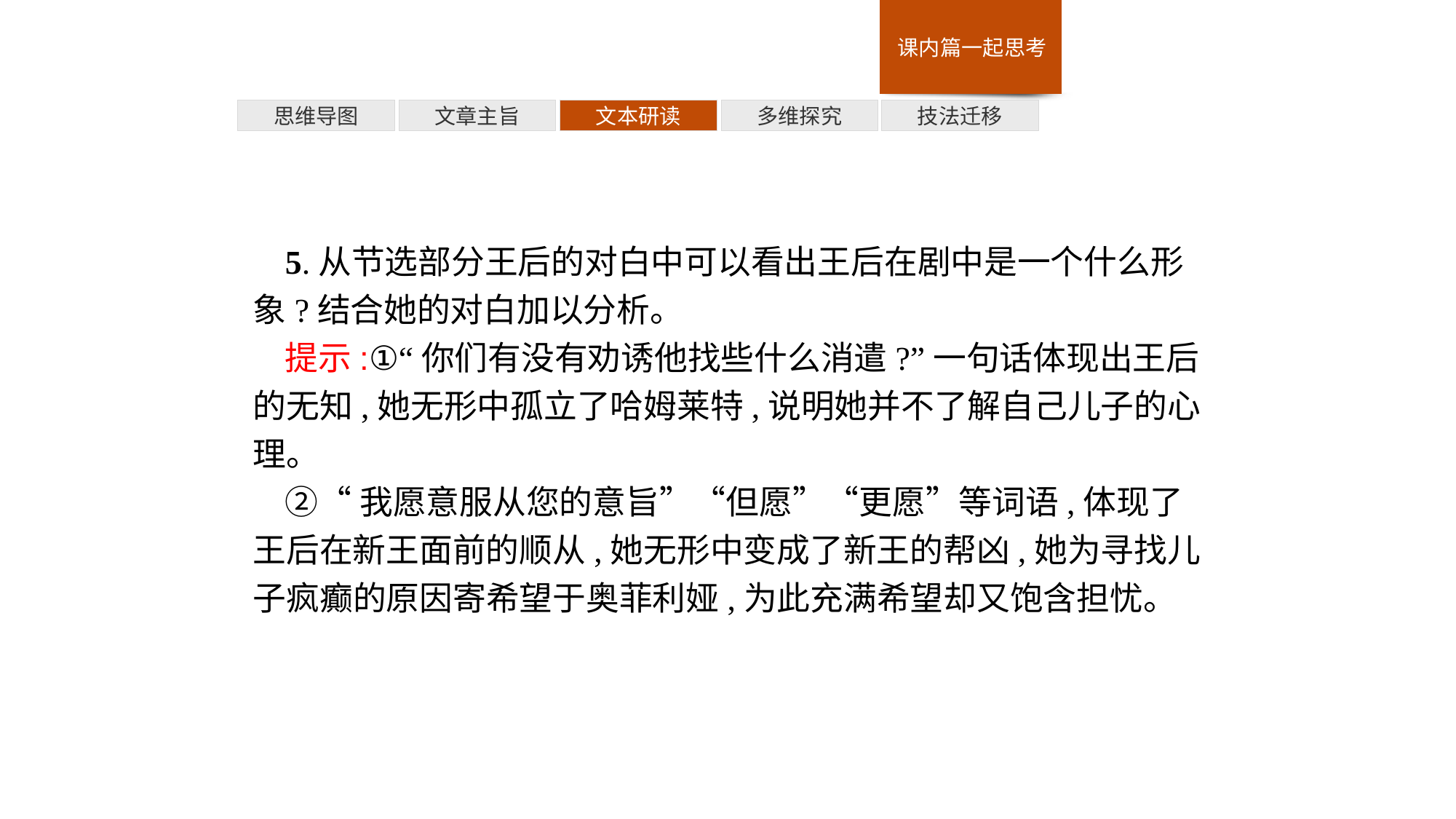

多维探究
思维导图
文章主旨
文本研读
技法迁移
5.从节选部分王后的对白中可以看出王后在剧中是一个什么形象?结合她的对白加以分析。
提示:①“你们有没有劝诱他找些什么消遣?”一句话体现出王后的无知,她无形中孤立了哈姆莱特,说明她并不了解自己儿子的心理。
②“我愿意服从您的意旨”“但愿”“更愿”等词语,体现了王后在新王面前的顺从,她无形中变成了新王的帮凶,她为寻找儿子疯癫的原因寄希望于奥菲利娅,为此充满希望却又饱含担忧。